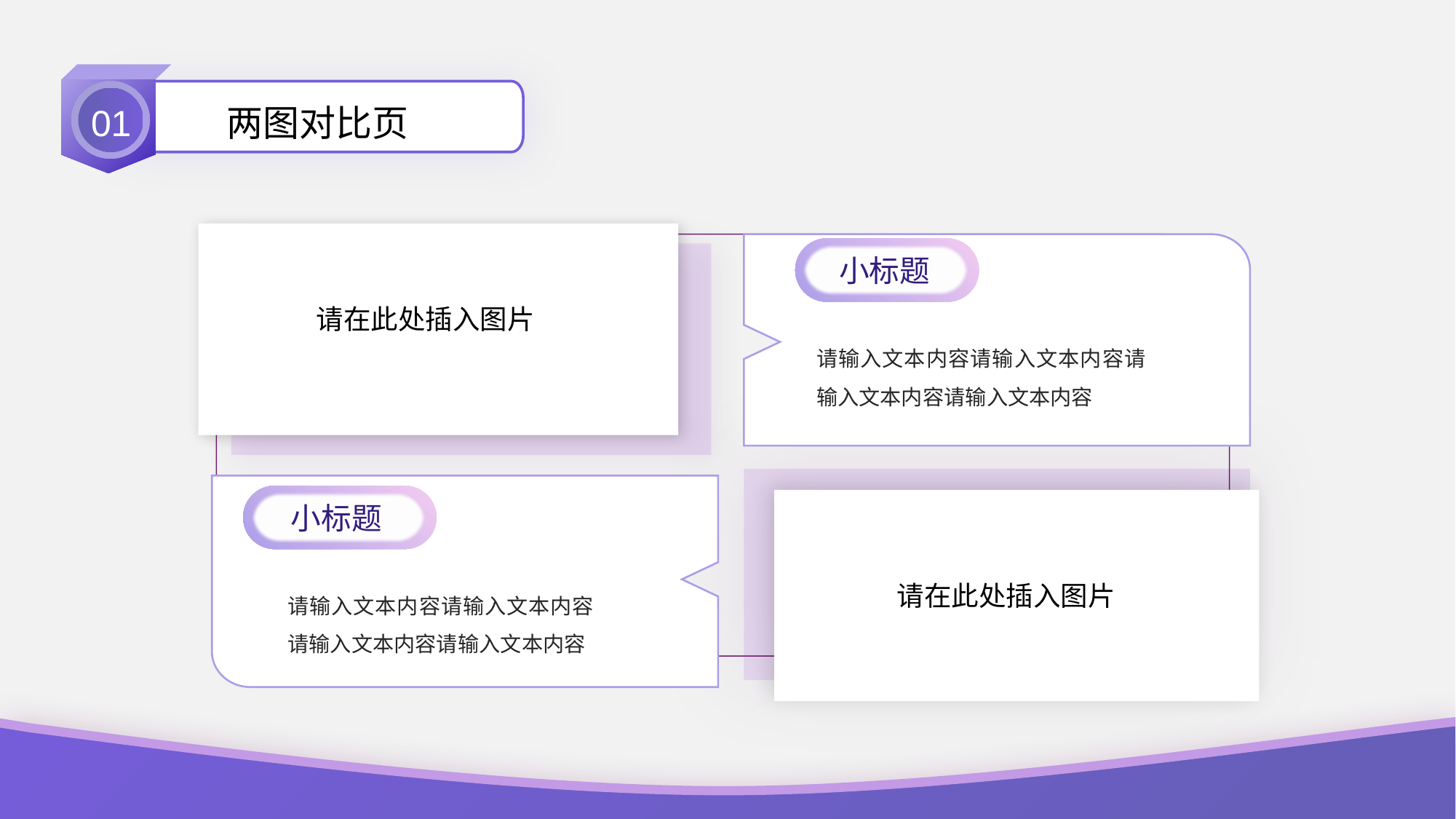

01
两图对比页

小标题
请在此处插入图片
请输入文本内容请输入文本内容请输入文本内容请输入文本内容

小标题
请在此处插入图片
请输入文本内容请输入文本内容请输入文本内容请输入文本内容